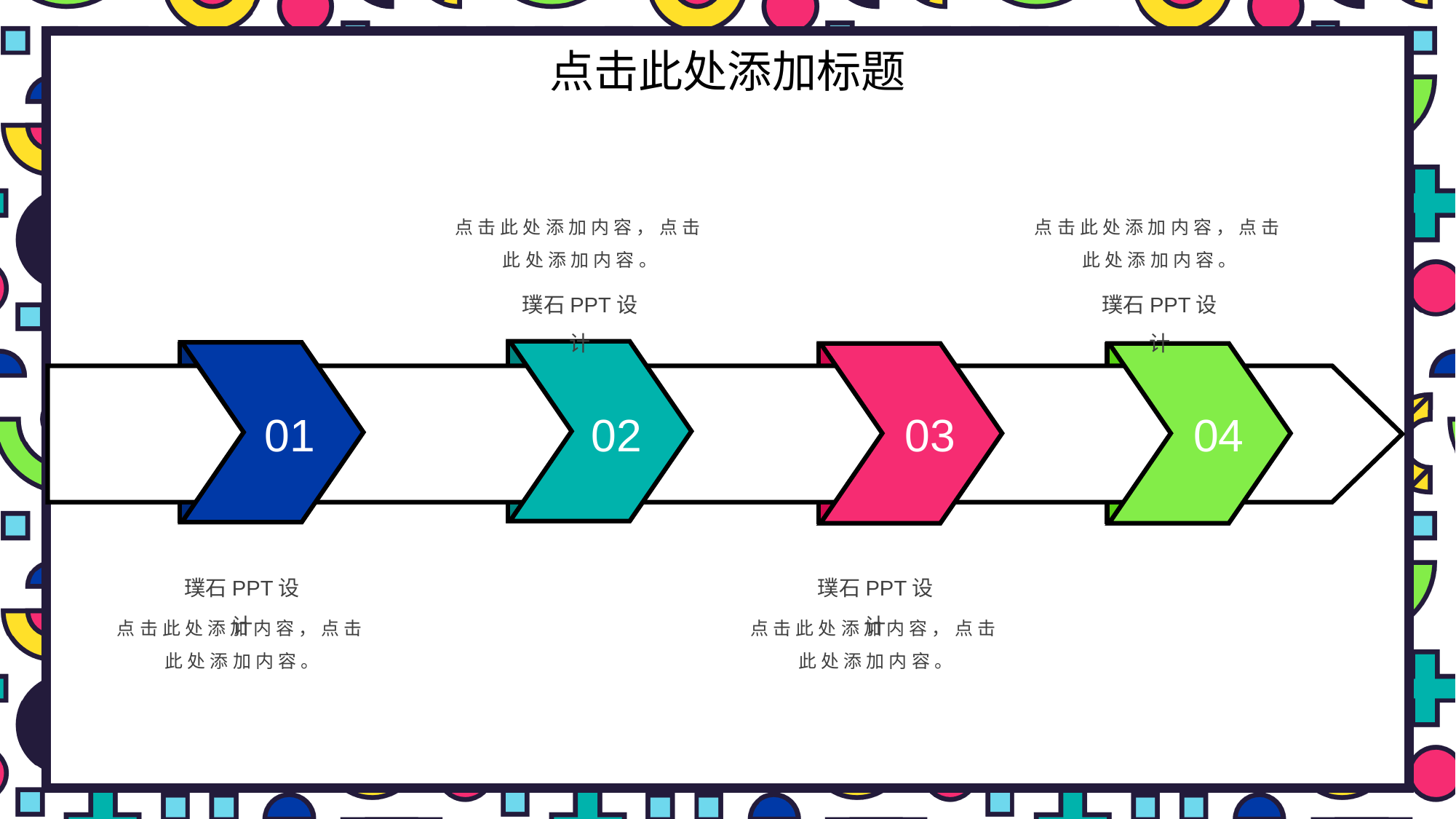

# 点击此处添加标题
点击此处添加内容，点击此处添加内容。
点击此处添加内容，点击此处添加内容。
璞石PPT设计
璞石PPT设计

01
02
03
04
璞石PPT设计
璞石PPT设计
点击此处添加内容，点击此处添加内容。
点击此处添加内容，点击此处添加内容。